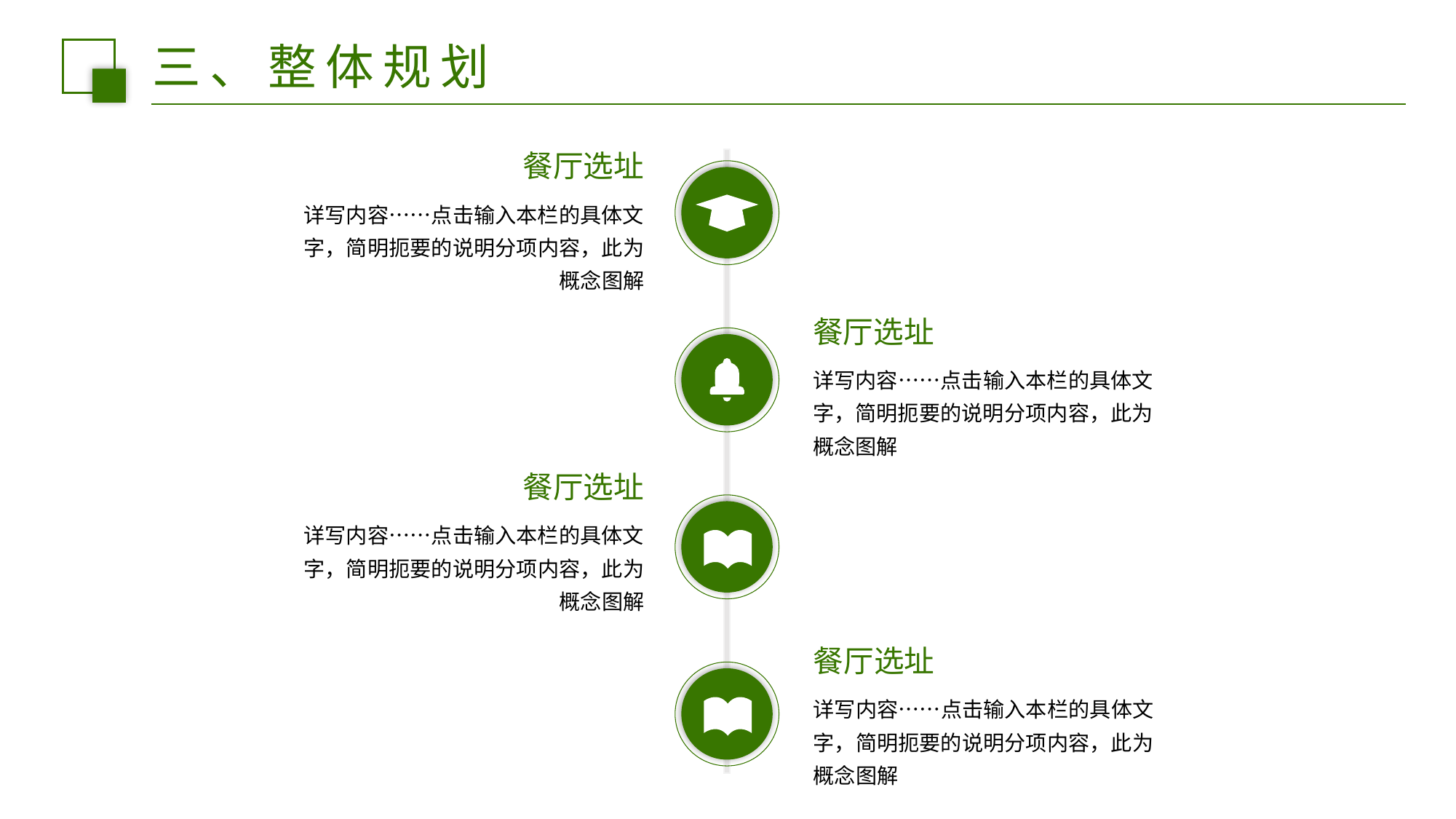

三、整体规划
餐厅选址
详写内容……点击输入本栏的具体文字，简明扼要的说明分项内容，此为概念图解

餐厅选址
详写内容……点击输入本栏的具体文字，简明扼要的说明分项内容，此为概念图解

餐厅选址
详写内容……点击输入本栏的具体文字，简明扼要的说明分项内容，此为概念图解

餐厅选址
详写内容……点击输入本栏的具体文字，简明扼要的说明分项内容，此为概念图解